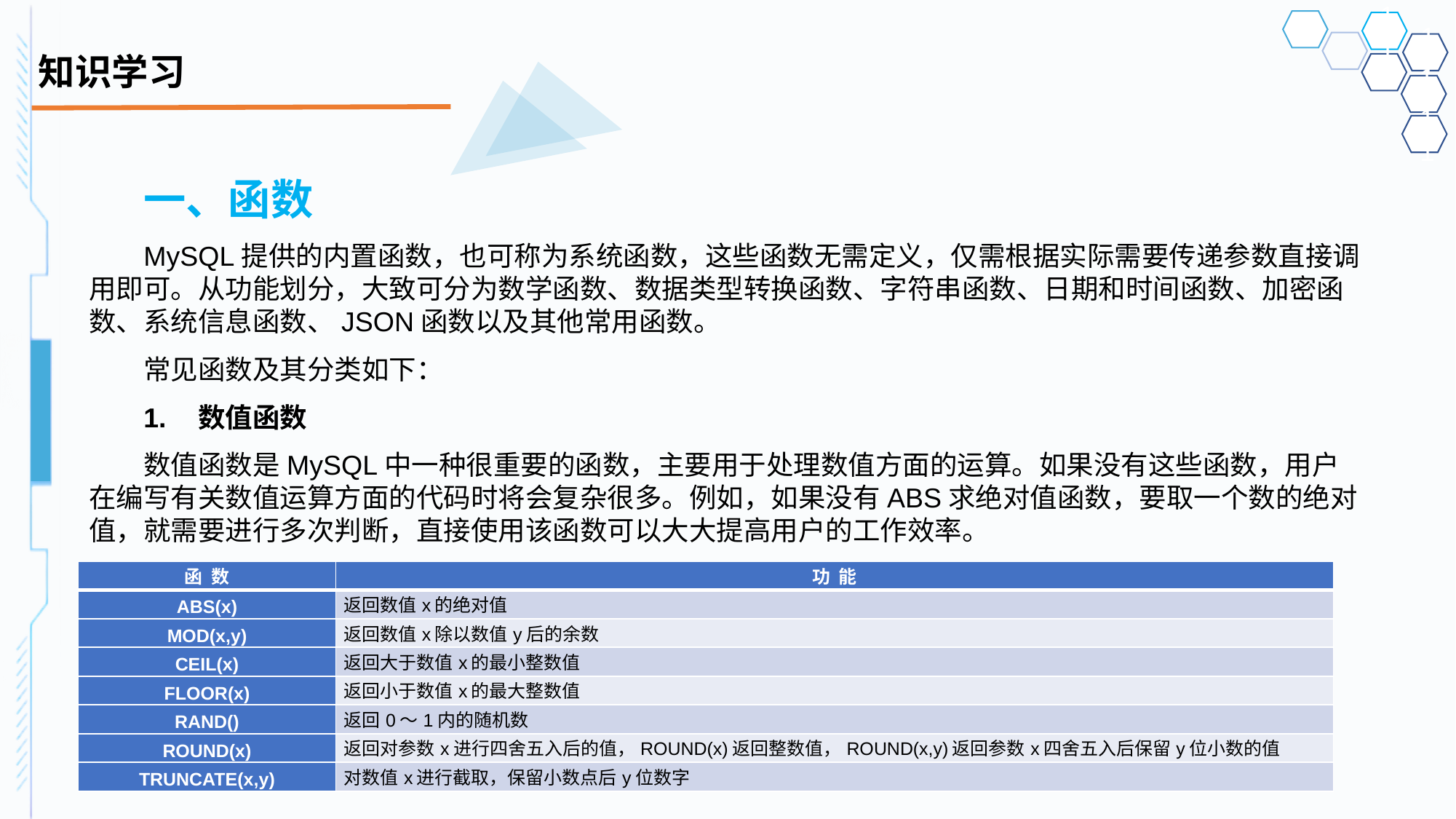

# 知识学习

一、函数
MySQL提供的内置函数，也可称为系统函数，这些函数无需定义，仅需根据实际需要传递参数直接调用即可。从功能划分，大致可分为数学函数、数据类型转换函数、字符串函数、日期和时间函数、加密函数、系统信息函数、JSON函数以及其他常用函数。
常见函数及其分类如下：
1.	数值函数
数值函数是MySQL中一种很重要的函数，主要用于处理数值方面的运算。如果没有这些函数，用户在编写有关数值运算方面的代码时将会复杂很多。例如，如果没有ABS求绝对值函数，要取一个数的绝对值，就需要进行多次判断，直接使用该函数可以大大提高用户的工作效率。
| 函 数 | 功 能 |
| --- | --- |
| ABS(x) | 返回数值x的绝对值 |
| MOD(x,y) | 返回数值x除以数值y后的余数 |
| CEIL(x) | 返回大于数值x的最小整数值 |
| FLOOR(x) | 返回小于数值x的最大整数值 |
| RAND() | 返回0～1内的随机数 |
| ROUND(x) | 返回对参数x进行四舍五入后的值，ROUND(x)返回整数值，ROUND(x,y)返回参数x四舍五入后保留y位小数的值 |
| TRUNCATE(x,y) | 对数值x进行截取，保留小数点后y位数字 |